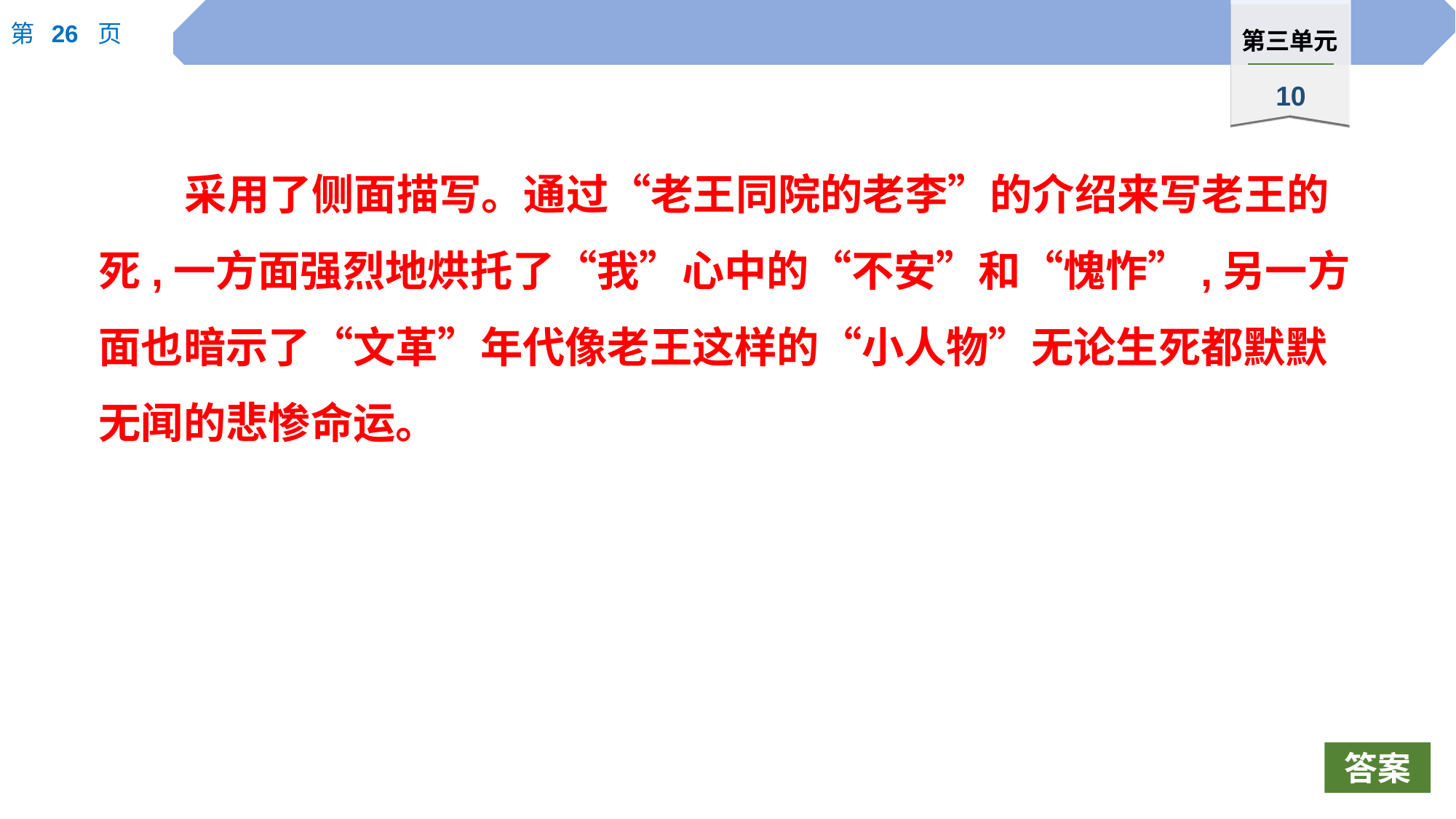

采用了侧面描写。通过“老王同院的老李”的介绍来写老王的死,一方面强烈地烘托了“我”心中的“不安”和“愧怍”,另一方面也暗示了“文革”年代像老王这样的“小人物”无论生死都默默无闻的悲惨命运。
答案